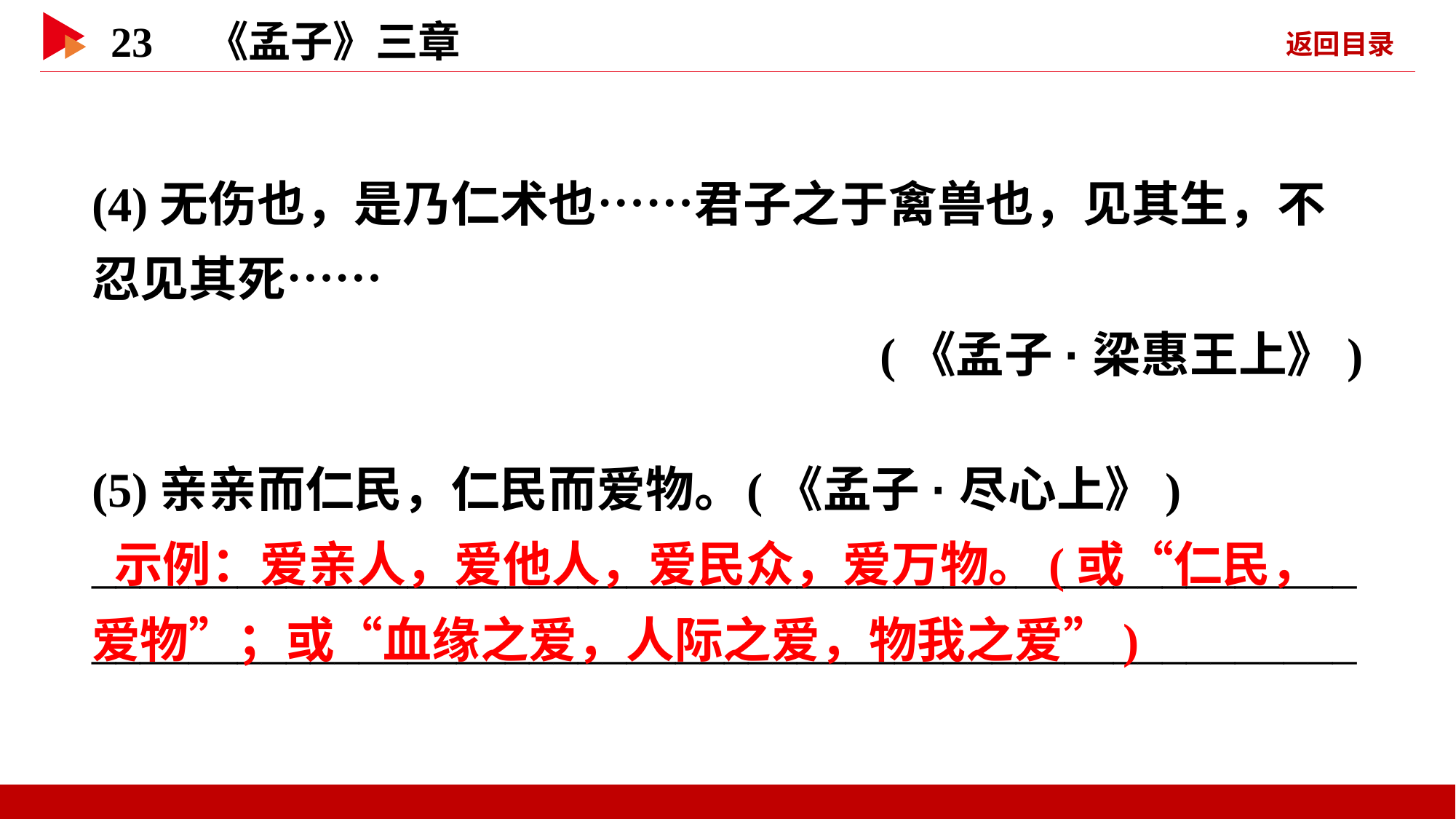

(4)无伤也，是乃仁术也……君子之于禽兽也，见其生，不忍见其死……
(《孟子·梁惠王上》)
(5)亲亲而仁民，仁民而爱物。	(《孟子·尽心上》)
________________________________________________________________________________________________________
 示例：爱亲人，爱他人，爱民众，爱万物。(或“仁民，爱物”；或“血缘之爱，人际之爱，物我之爱”)